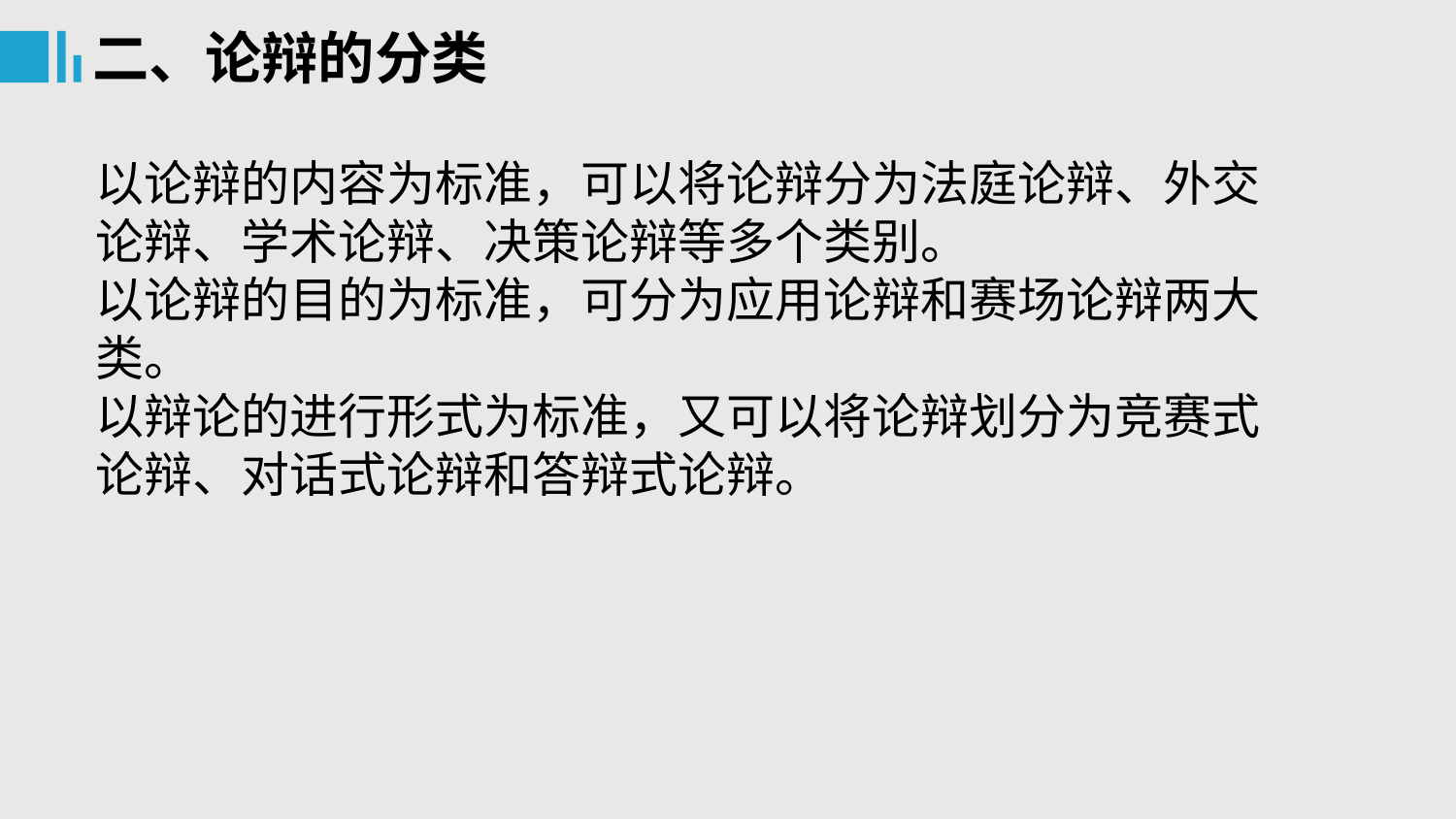

二、论辩的分类

以论辩的内容为标准，可以将论辩分为法庭论辩、外交论辩、学术论辩、决策论辩等多个类别。
以论辩的目的为标准，可分为应用论辩和赛场论辩两大类。
以辩论的进行形式为标准，又可以将论辩划分为竞赛式论辩、对话式论辩和答辩式论辩。